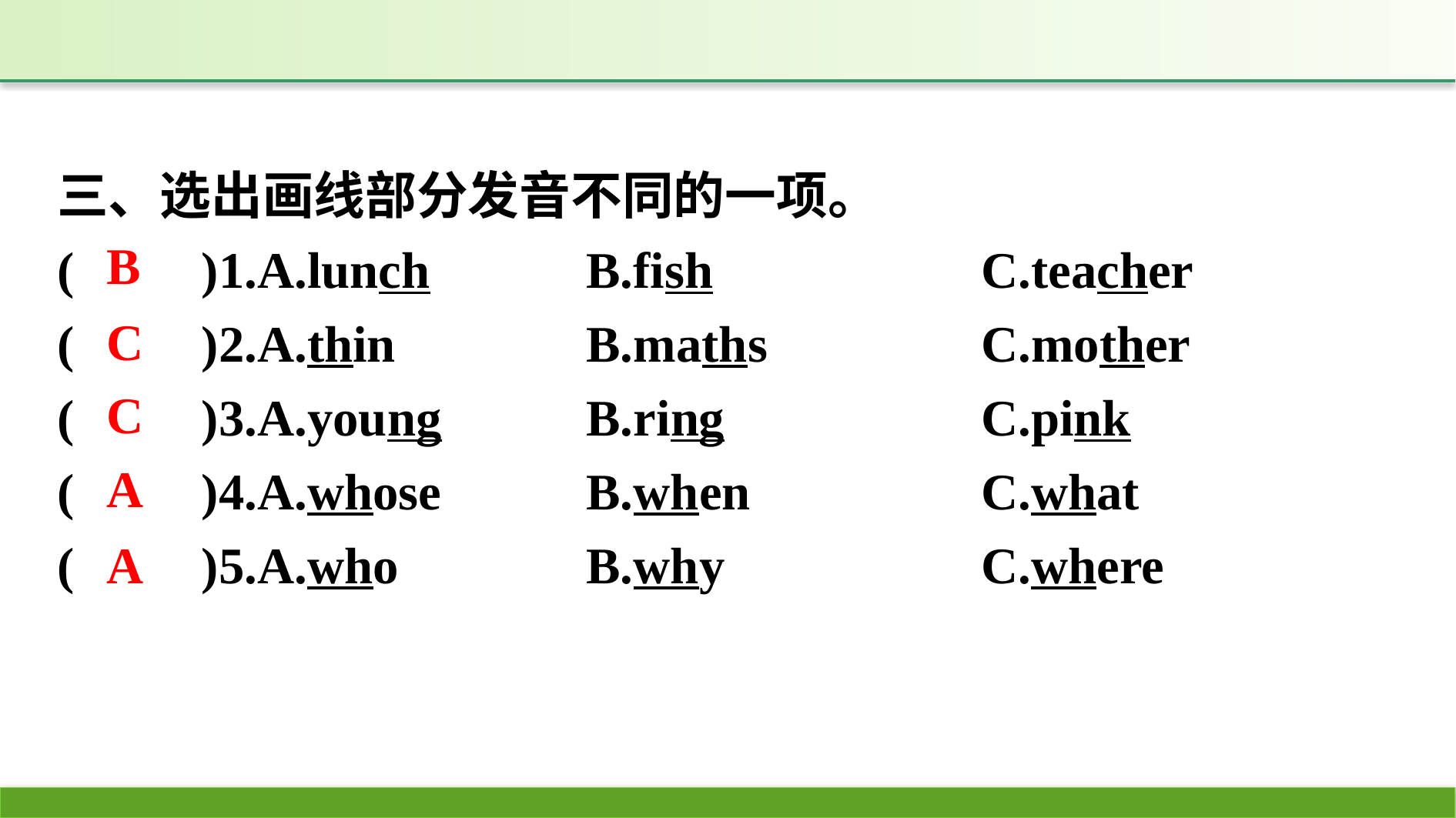

三、选出画线部分发音不同的一项。
(　　)1.A.lunch		B.fish　　　	C.teacher
(　　)2.A.thin		B.maths		C.mother
(　　)3.A.young		B.ring			C.pink
(　　)4.A.whose		B.when		C.what
(　　)5.A.who		B.why			C.where
B
C
C
A
A